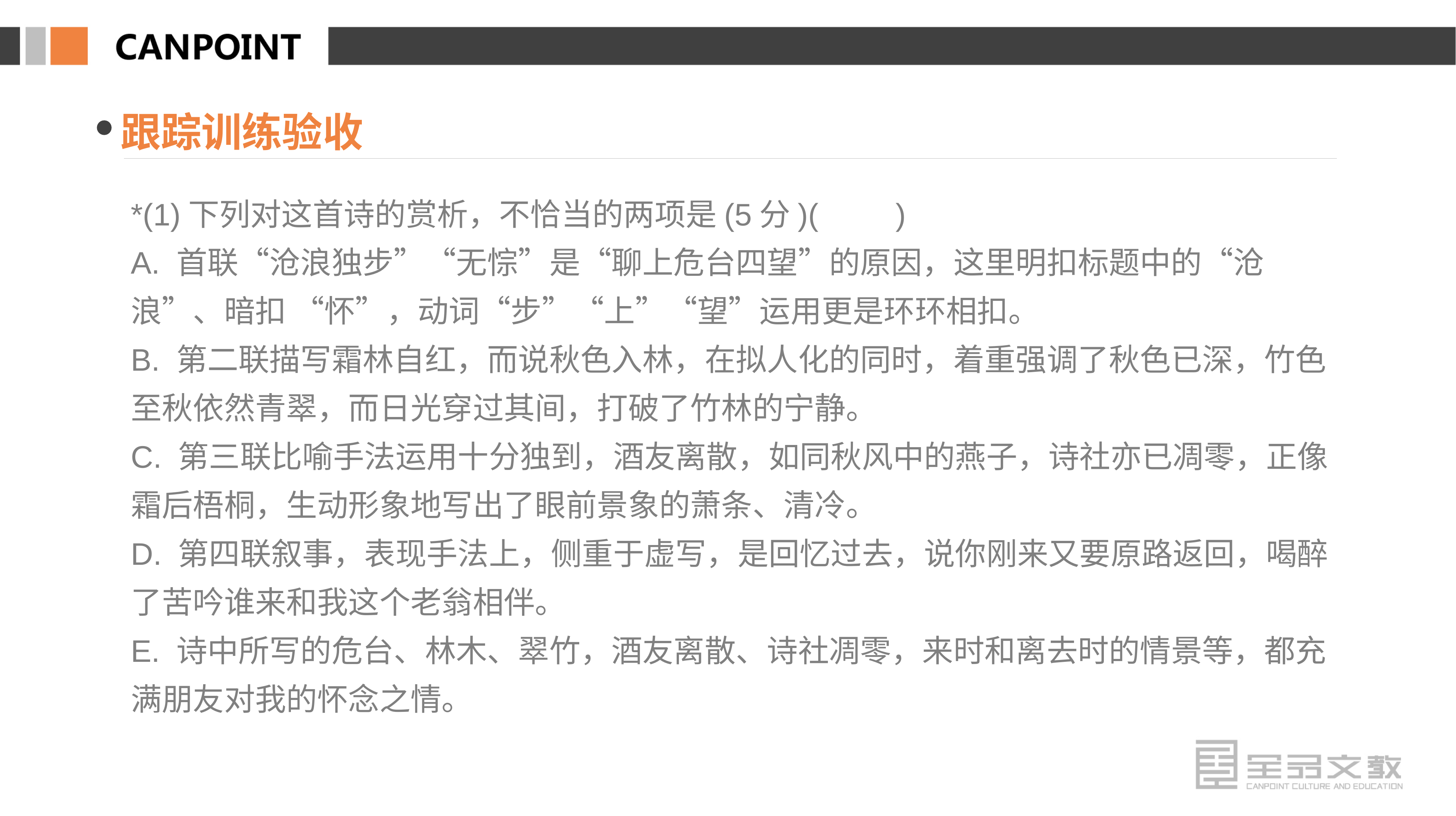

跟踪训练验收

*(1)下列对这首诗的赏析，不恰当的两项是(5分)(　　)
A. 首联“沧浪独步”“无悰”是“聊上危台四望”的原因，这里明扣标题中的“沧浪”、暗扣 “怀”，动词“步”“上”“望”运用更是环环相扣。
B. 第二联描写霜林自红，而说秋色入林，在拟人化的同时，着重强调了秋色已深，竹色至秋依然青翠，而日光穿过其间，打破了竹林的宁静。
C. 第三联比喻手法运用十分独到，酒友离散，如同秋风中的燕子，诗社亦已凋零，正像霜后梧桐，生动形象地写出了眼前景象的萧条、清冷。
D. 第四联叙事，表现手法上，侧重于虚写，是回忆过去，说你刚来又要原路返回，喝醉了苦吟谁来和我这个老翁相伴。
E. 诗中所写的危台、林木、翠竹，酒友离散、诗社凋零，来时和离去时的情景等，都充满朋友对我的怀念之情。